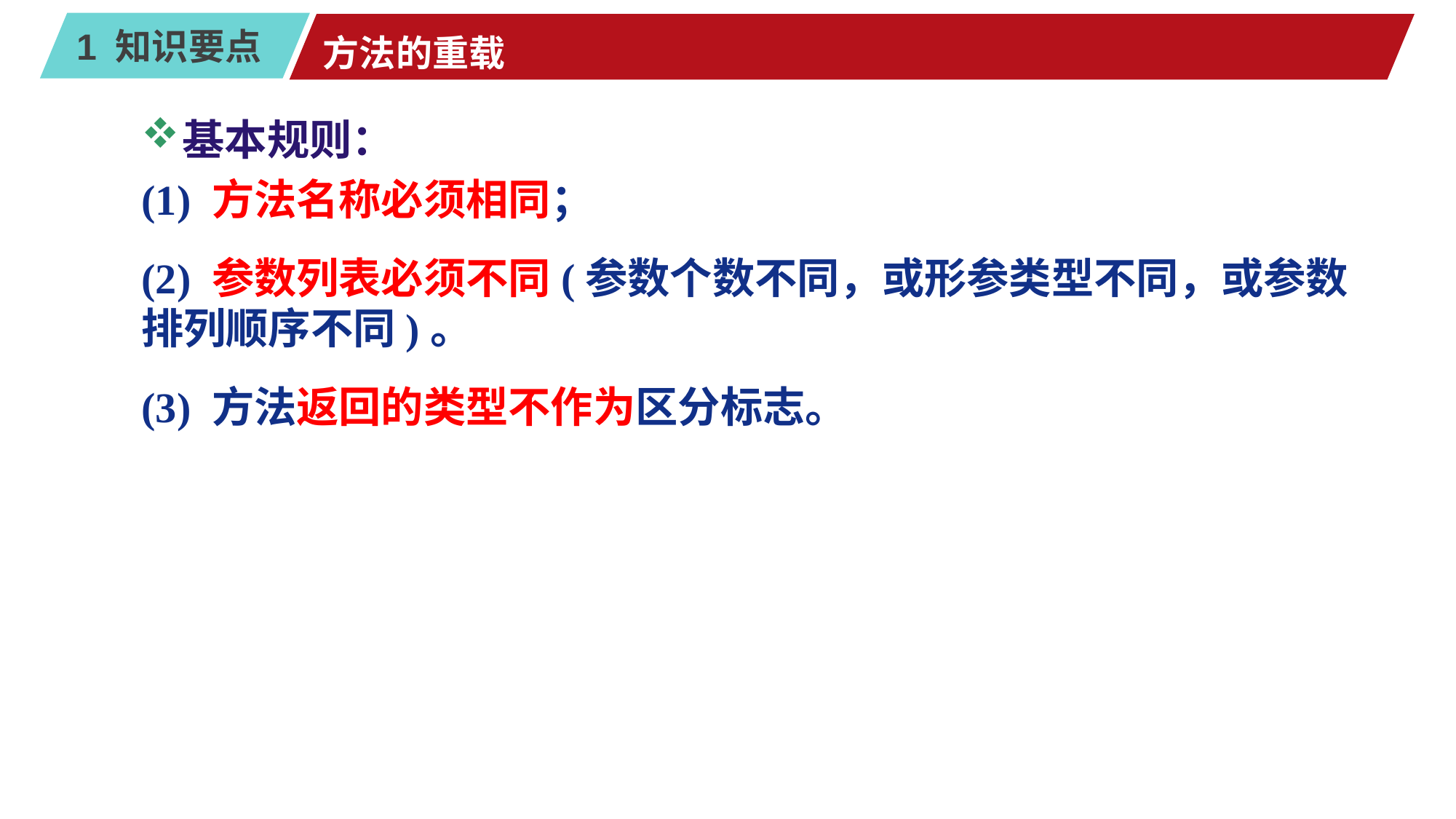

# 方法的重载
基本规则：
(1) 方法名称必须相同；
(2) 参数列表必须不同(参数个数不同，或形参类型不同，或参数排列顺序不同)。
(3) 方法返回的类型不作为区分标志。